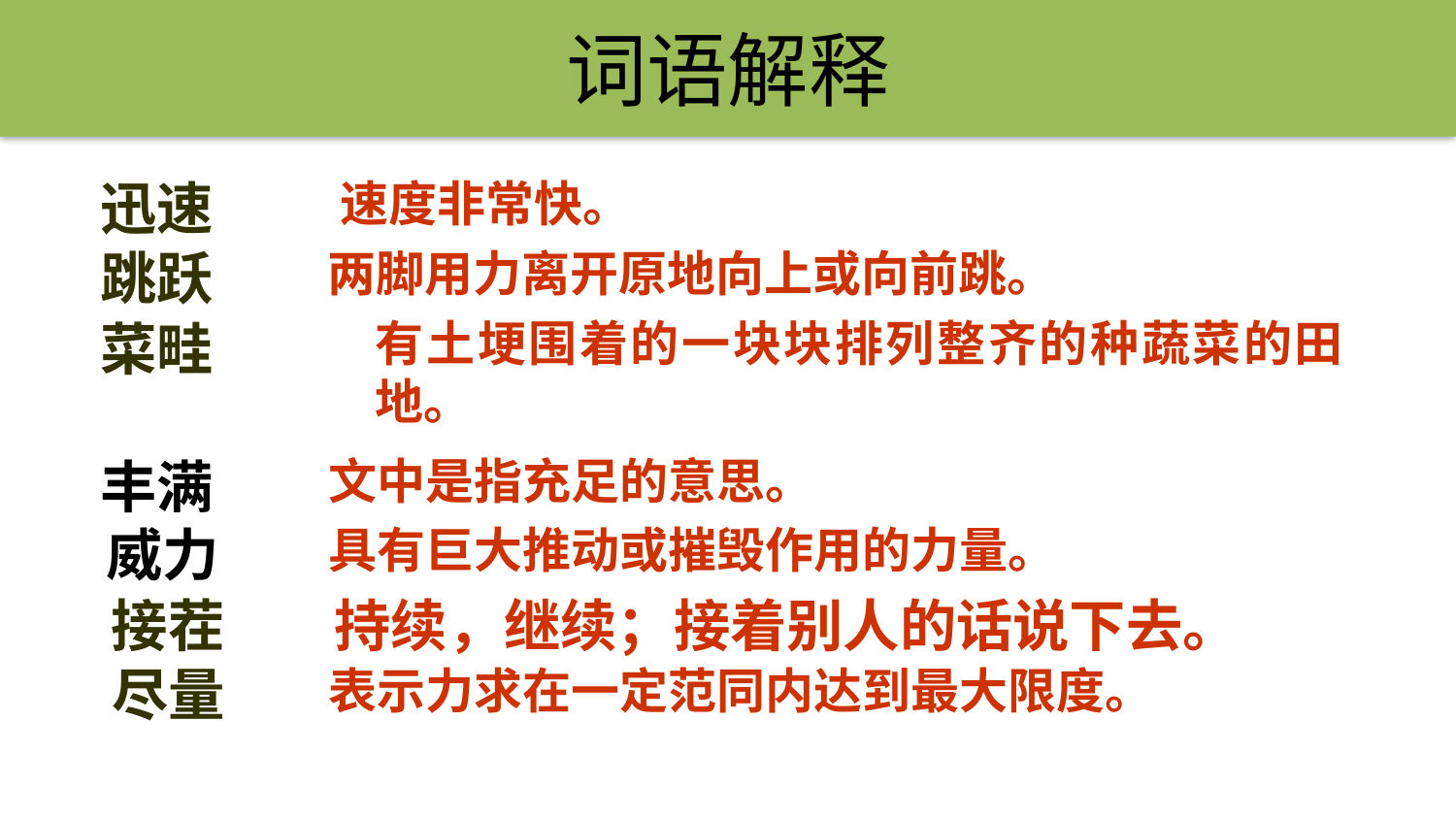

词语解释
迅速
   速度非常快。
跳跃
   两脚用力离开原地向上或向前跳。
菜畦
有土埂围着的一块块排列整齐的种蔬菜的田地。
丰满
  文中是指充足的意思。
威力
  具有巨大推动或摧毁作用的力量。
接茬
  持续，继续；接着别人的话说下去。
尽量
  表示力求在一定范同内达到最大限度。